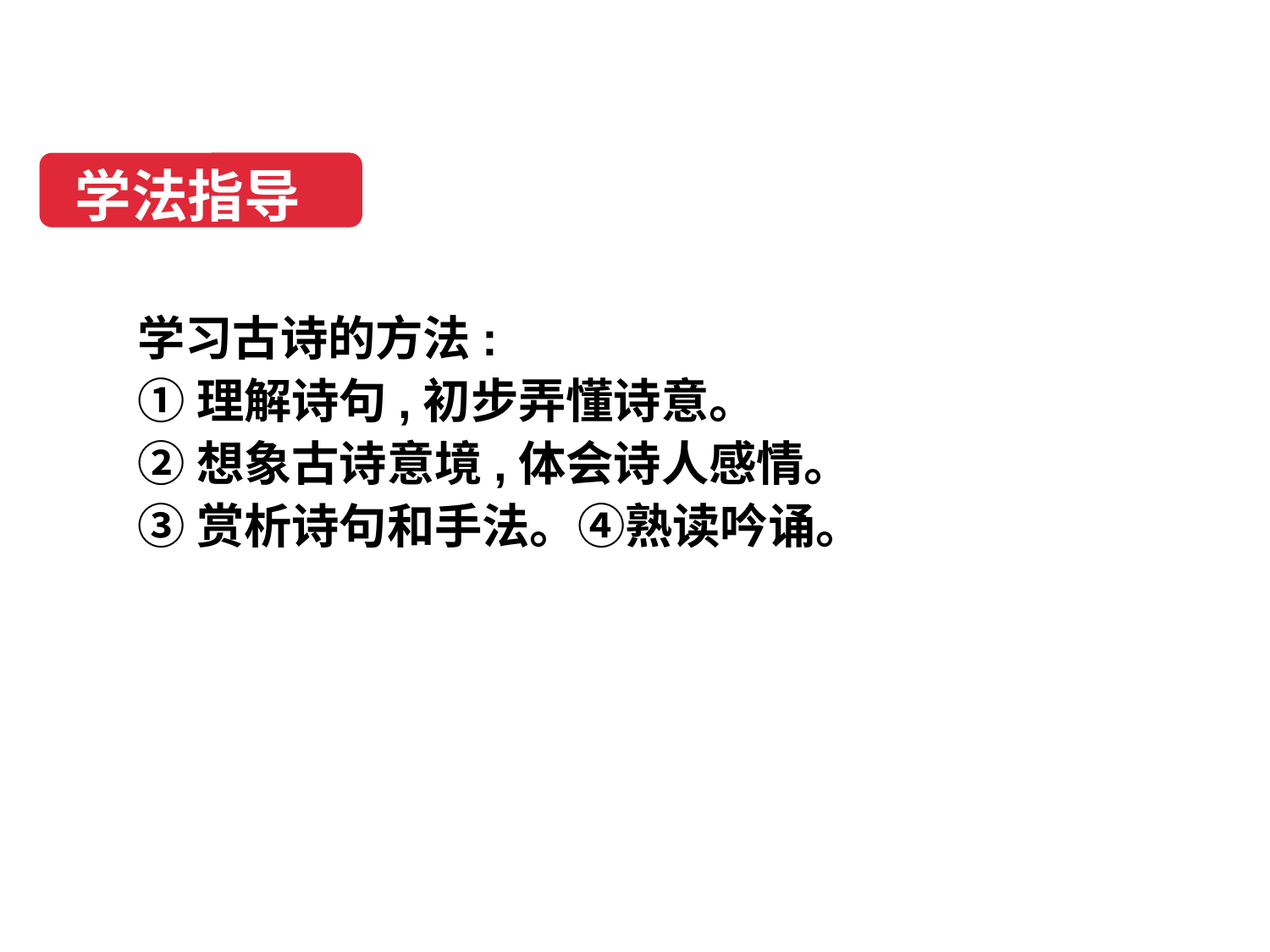

学法指导
学习古诗的方法:
①理解诗句,初步弄懂诗意。
②想象古诗意境,体会诗人感情。
③赏析诗句和手法。④熟读吟诵。